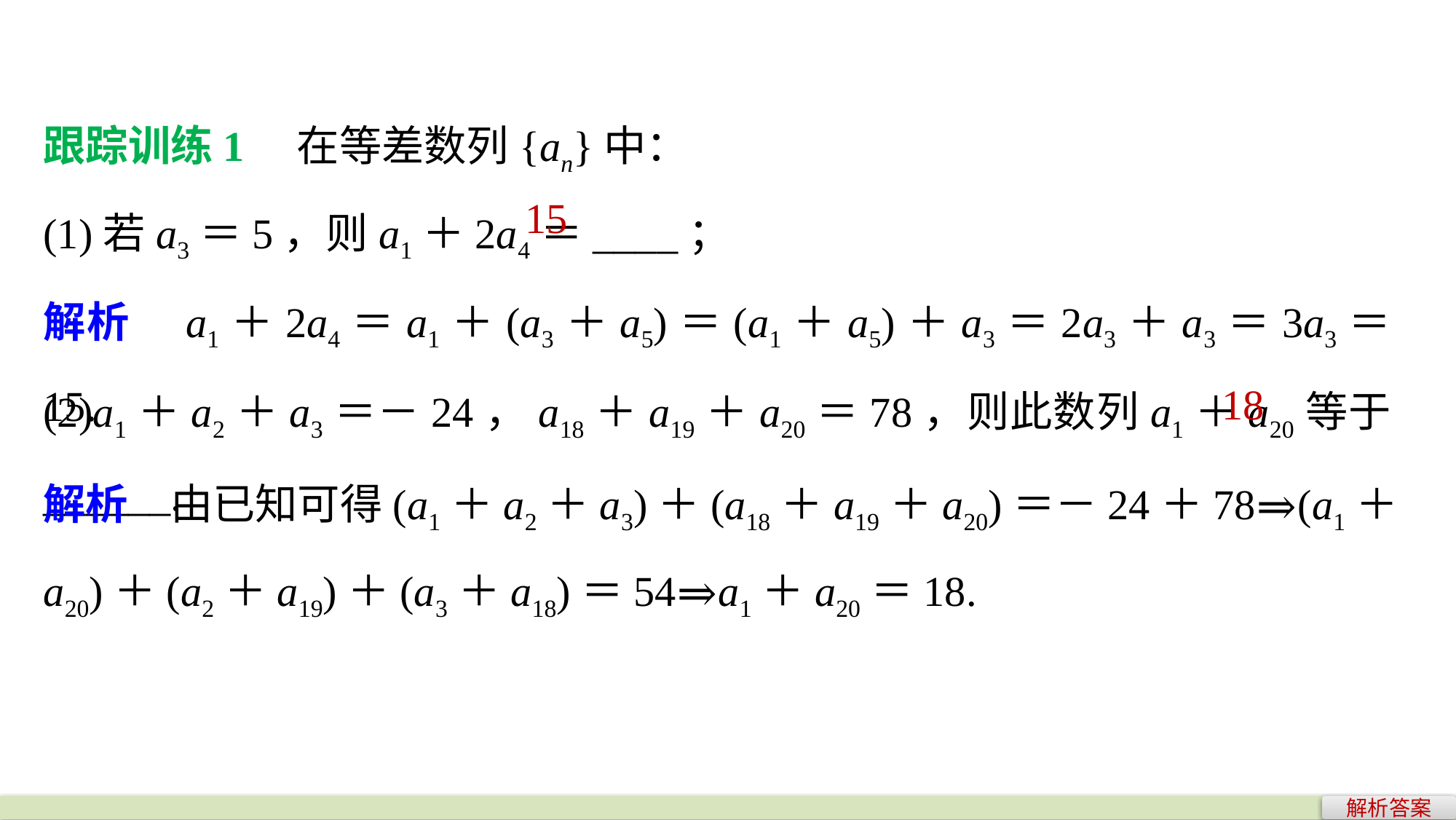

跟踪训练1　在等差数列{an}中：
(1)若a3＝5，则a1＋2a4＝____；
15
解析　a1＋2a4＝a1＋(a3＋a5)＝(a1＋a5)＋a3＝2a3＋a3＝3a3＝15.
18
(2)a1＋a2＋a3＝－24，a18＋a19＋a20＝78，则此数列a1＋a20等于______.
解析　由已知可得(a1＋a2＋a3)＋(a18＋a19＋a20)＝－24＋78⇒(a1＋a20)＋(a2＋a19)＋(a3＋a18)＝54⇒a1＋a20＝18.
解析答案